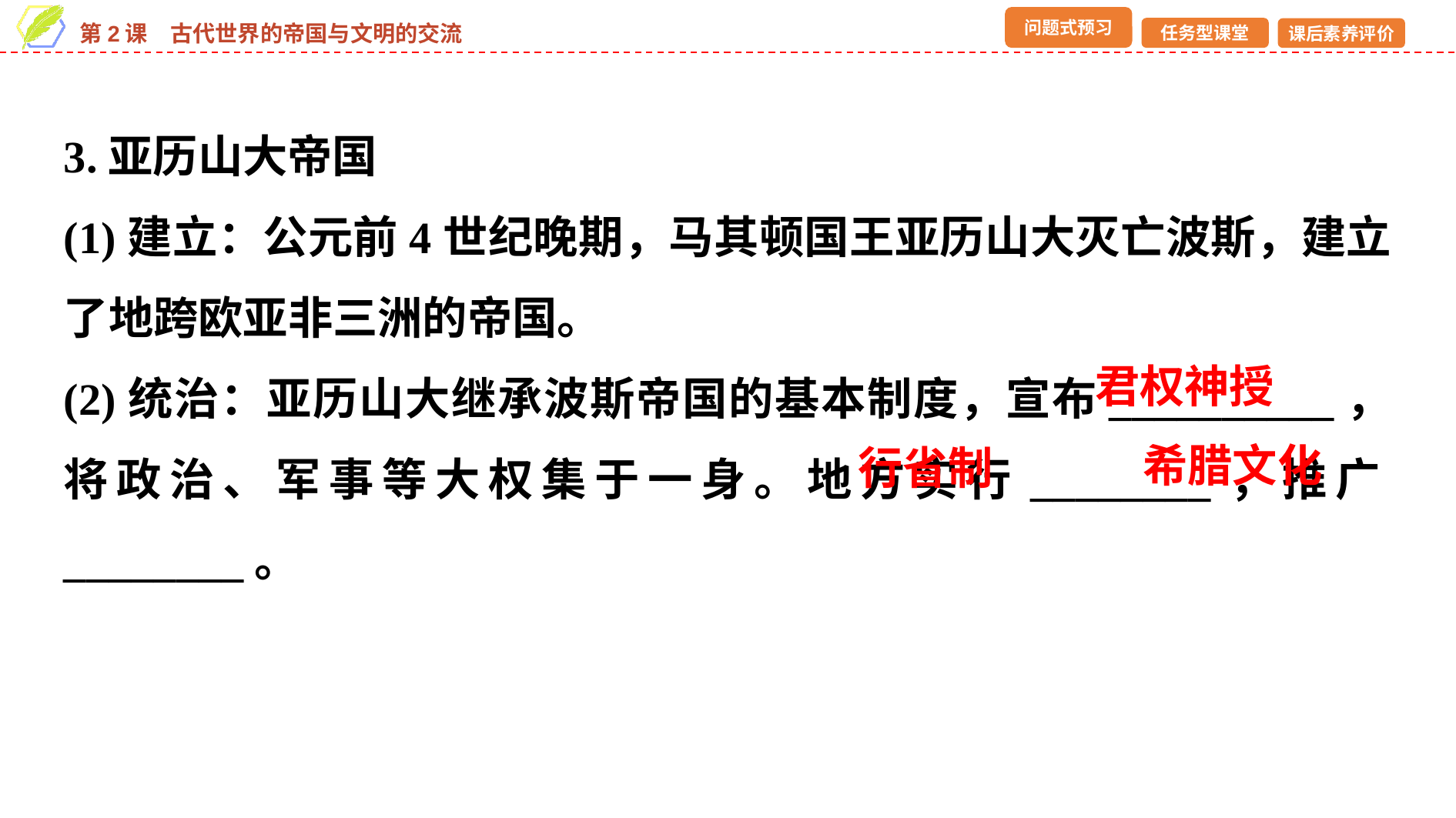

3.亚历山大帝国
(1)建立：公元前4世纪晚期，马其顿国王亚历山大灭亡波斯，建立了地跨欧亚非三洲的帝国。
(2)统治：亚历山大继承波斯帝国的基本制度，宣布__________，将政治、军事等大权集于一身。地方实行________，推广________。
君权神授
希腊文化
行省制